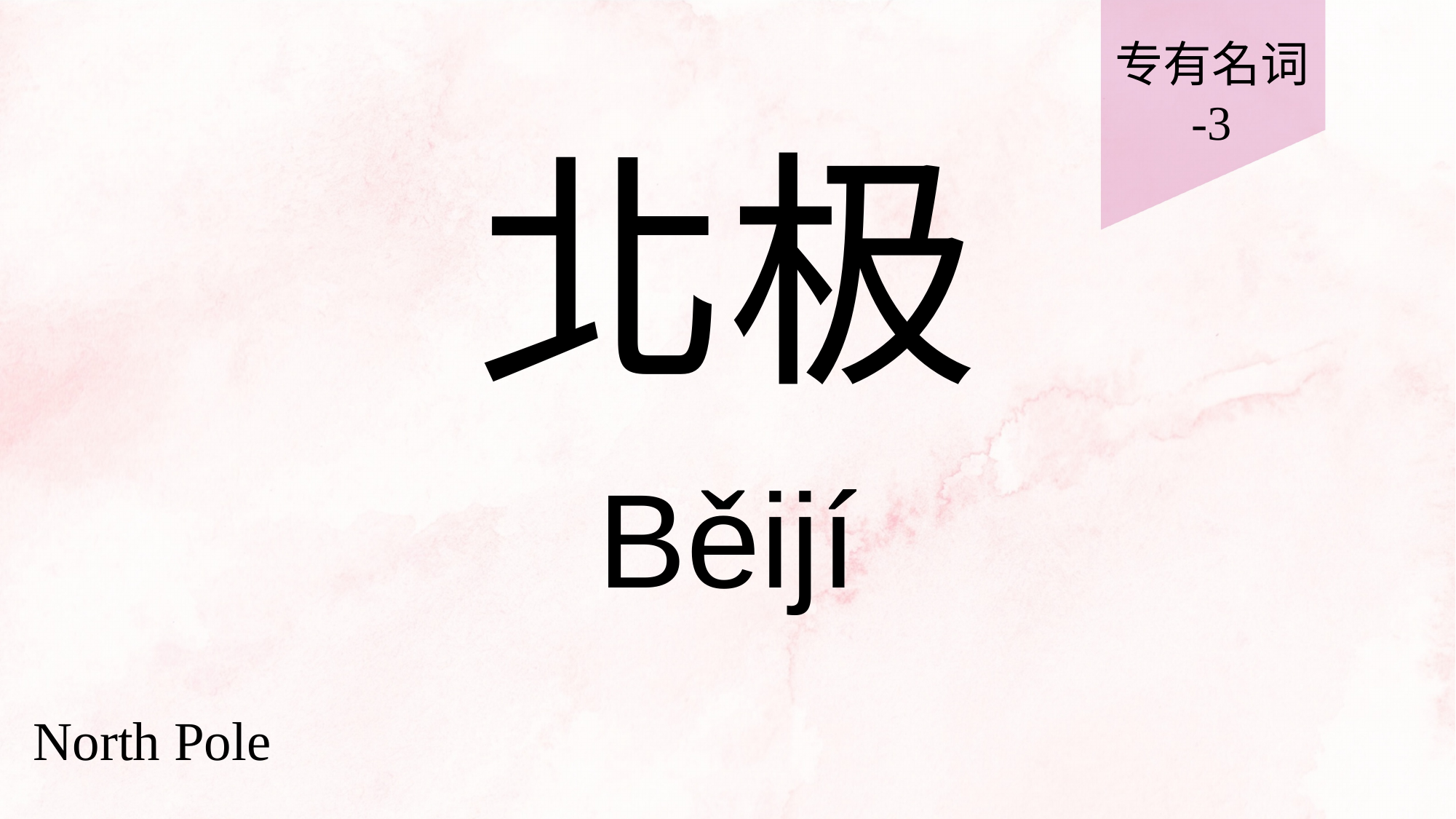

专有名词
-3
# 北极
Běijí
North Pole